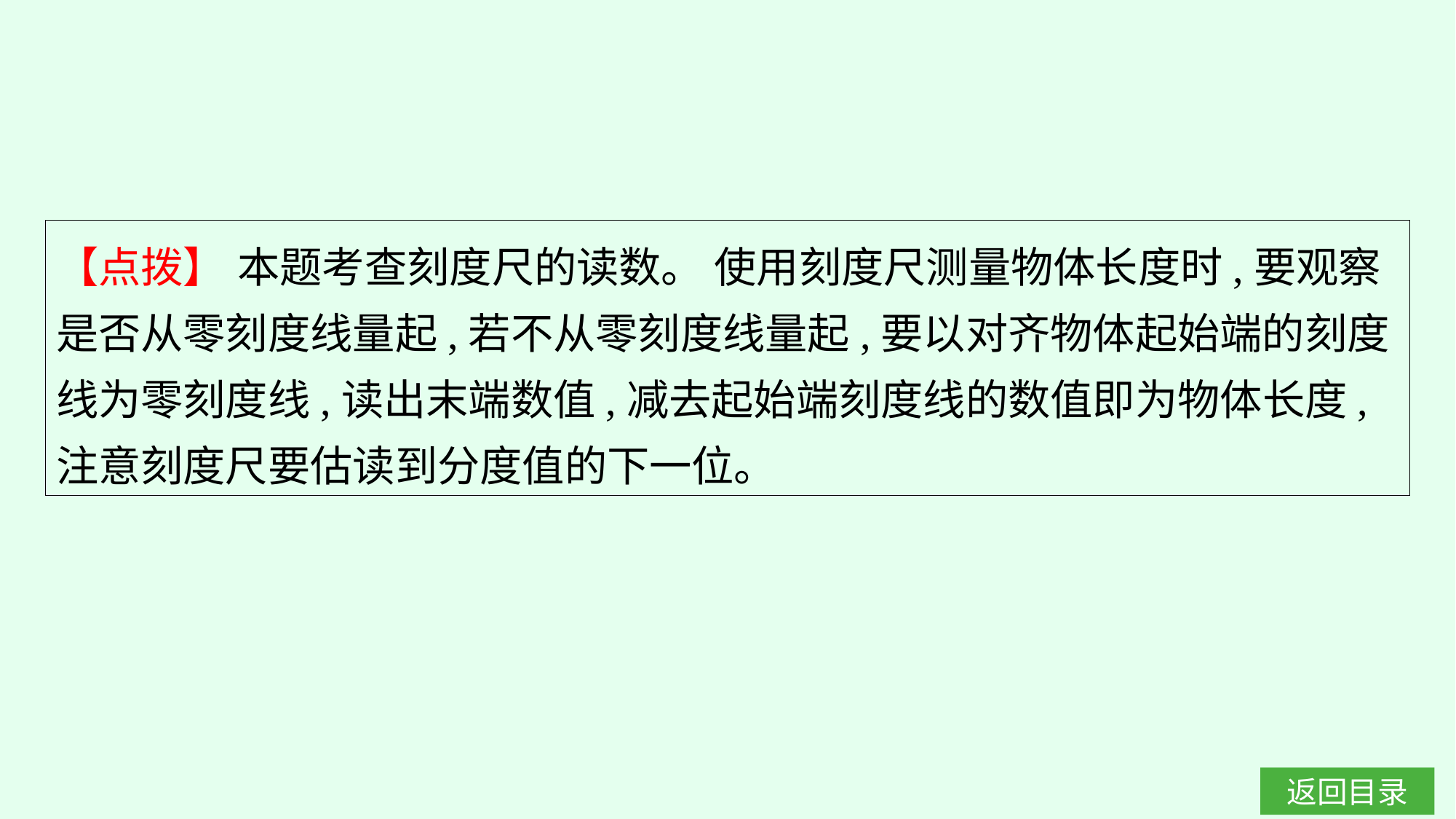

【点拨】 本题考查刻度尺的读数。 使用刻度尺测量物体长度时,要观察是否从零刻度线量起,若不从零刻度线量起,要以对齐物体起始端的刻度线为零刻度线,读出末端数值,减去起始端刻度线的数值即为物体长度, 注意刻度尺要估读到分度值的下一位。